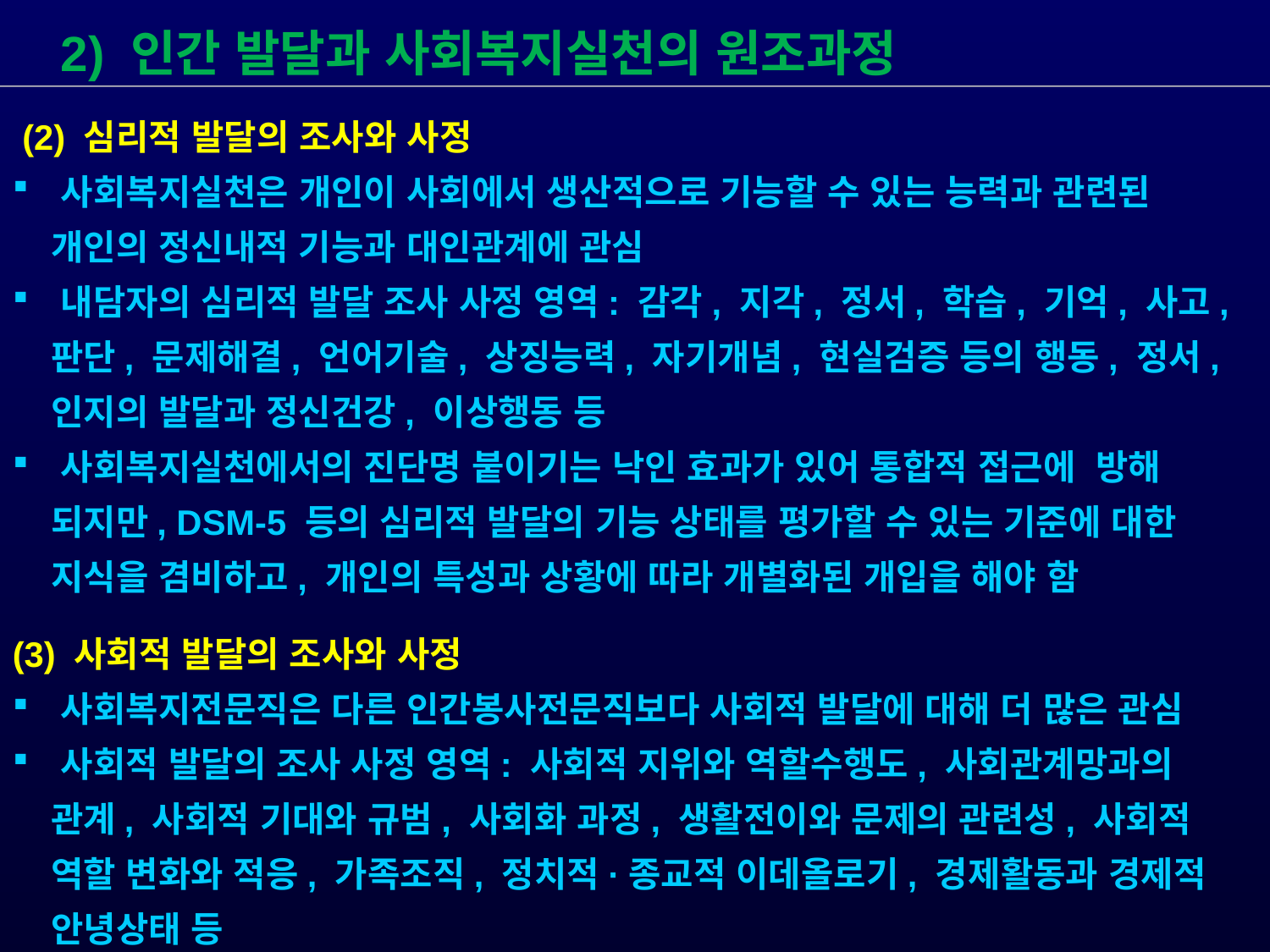

2) 인간 발달과 사회복지실천의 원조과정

 (2) 심리적 발달의 조사와 사정
 사회복지실천은 개인이 사회에서 생산적으로 기능할 수 있는 능력과 관련된
   개인의 정신내적 기능과 대인관계에 관심
 내담자의 심리적 발달 조사 사정 영역: 감각, 지각, 정서, 학습, 기억, 사고,
   판단, 문제해결, 언어기술, 상징능력, 자기개념, 현실검증 등의 행동, 정서,
   인지의 발달과 정신건강, 이상행동 등
 사회복지실천에서의 진단명 붙이기는 낙인 효과가 있어 통합적 접근에  방해
   되지만, DSM-5 등의 심리적 발달의 기능 상태를 평가할 수 있는 기준에 대한
   지식을 겸비하고, 개인의 특성과 상황에 따라 개별화된 개입을 해야 함

(3) 사회적 발달의 조사와 사정
 사회복지전문직은 다른 인간봉사전문직보다 사회적 발달에 대해 더 많은 관심
 사회적 발달의 조사 사정 영역: 사회적 지위와 역할수행도, 사회관계망과의
   관계, 사회적 기대와 규범, 사회화 과정, 생활전이와 문제의 관련성, 사회적
   역할 변화와 적응, 가족조직, 정치적·종교적 이데올로기, 경제활동과 경제적
   안녕상태 등